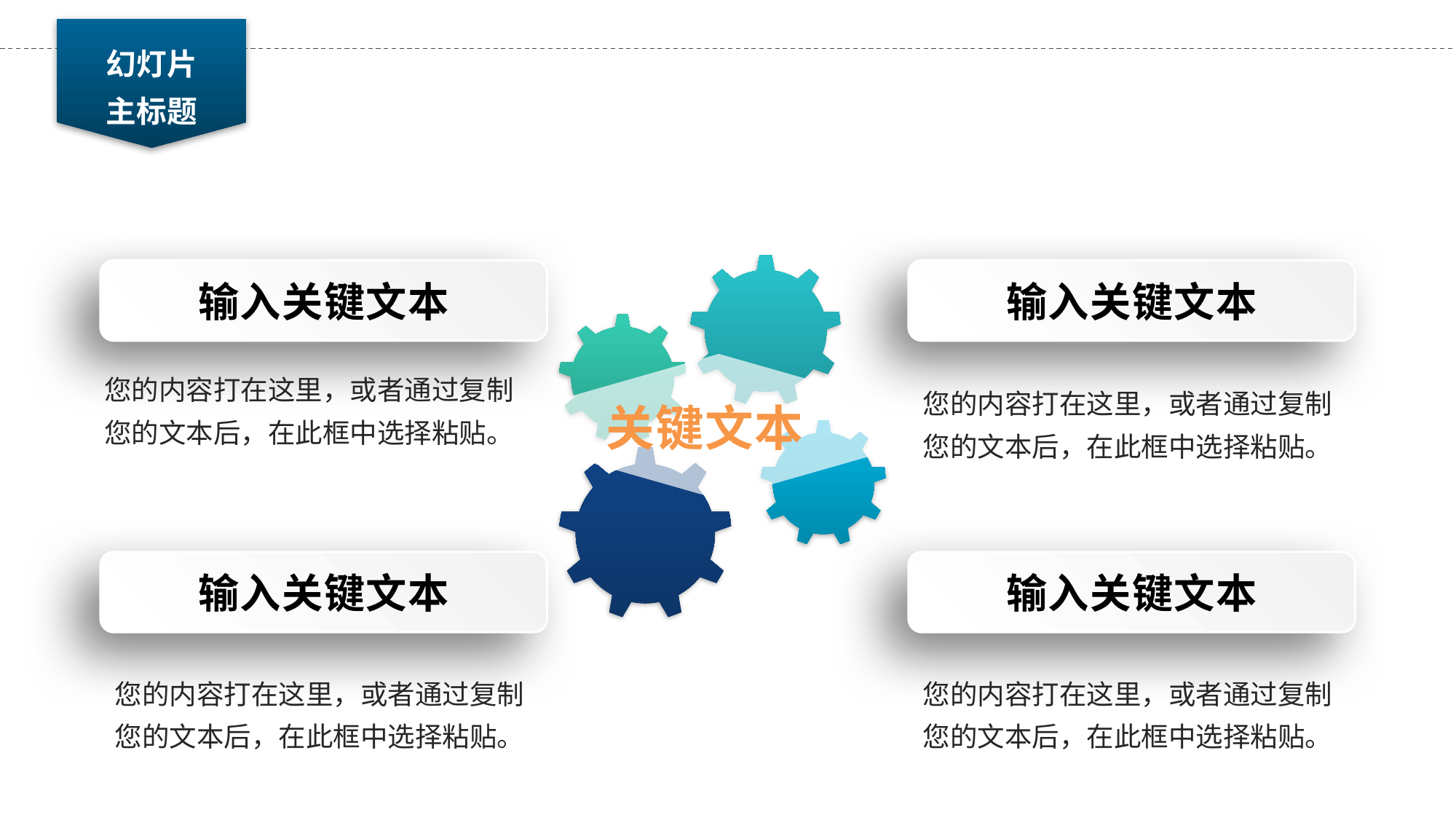

幻灯片
主标题

输入关键文本
输入关键文本

关键文本
您的内容打在这里，或者通过复制您的文本后，在此框中选择粘贴。
您的内容打在这里，或者通过复制您的文本后，在此框中选择粘贴。

输入关键文本
输入关键文本
您的内容打在这里，或者通过复制您的文本后，在此框中选择粘贴。
您的内容打在这里，或者通过复制您的文本后，在此框中选择粘贴。